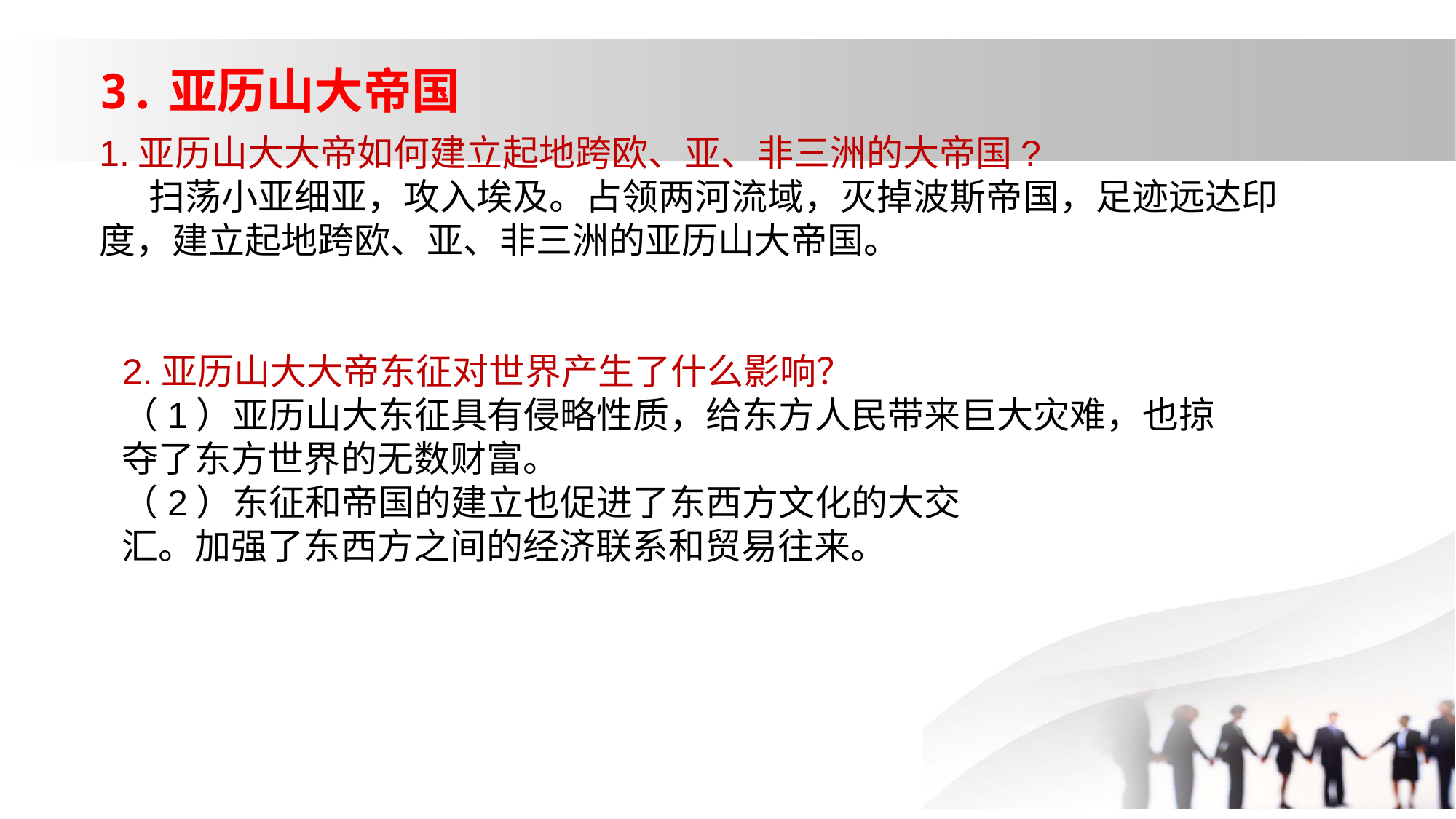

3.亚历山大帝国
1.亚历山大大帝如何建立起地跨欧、亚、非三洲的大帝国?
     扫荡小亚细亚，攻入埃及。占领两河流域，灭掉波斯帝国，足迹远达印度，建立起地跨欧、亚、非三洲的亚历山大帝国。
2.亚历山大大帝东征对世界产生了什么影响？
（1）亚历山大东征具有侵略性质，给东方人民带来巨大灾难，也掠夺了东方世界的无数财富。
（2）东征和帝国的建立也促进了东西方文化的大交
汇。加强了东西方之间的经济联系和贸易往来。